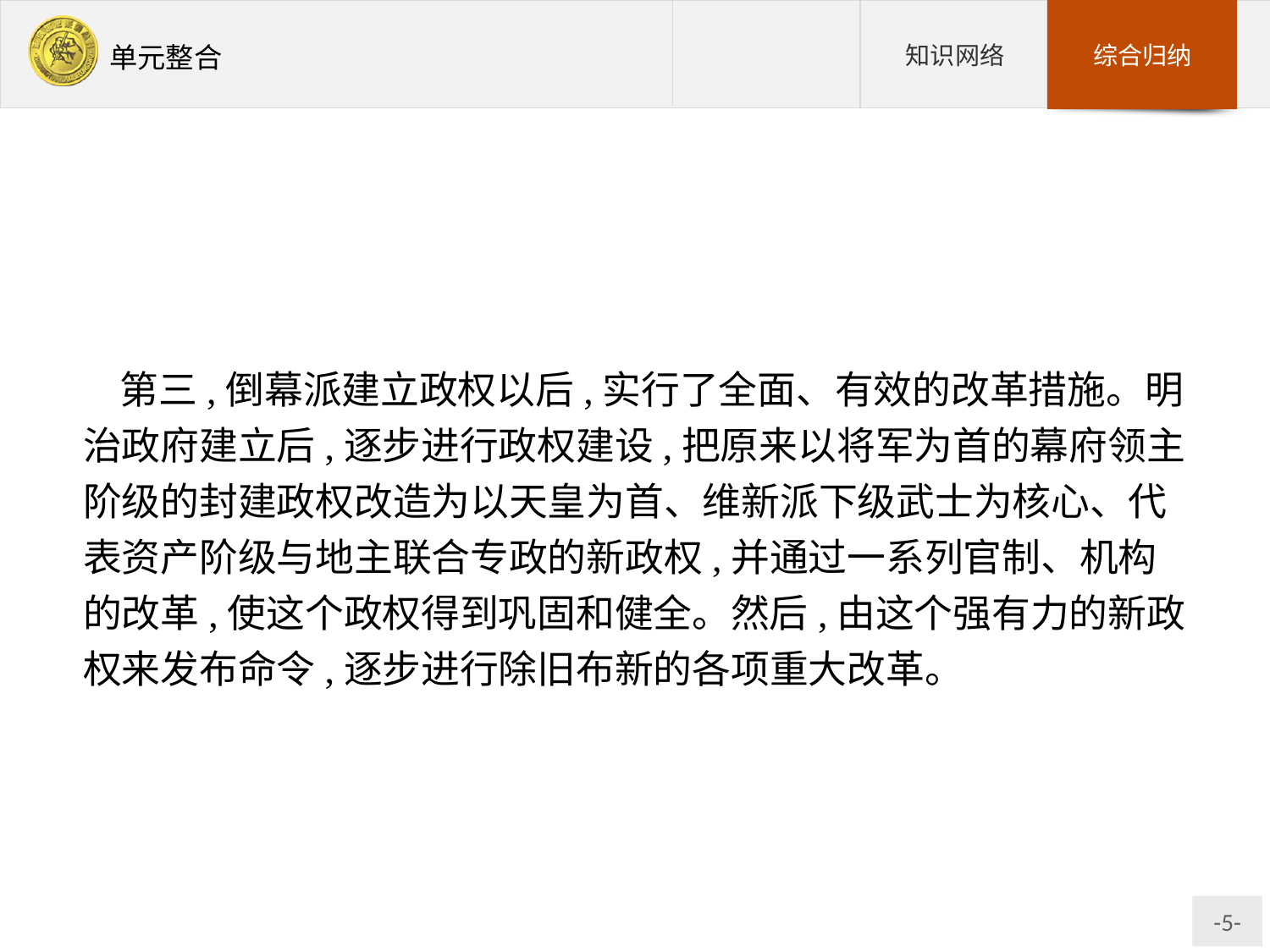

第三,倒幕派建立政权以后,实行了全面、有效的改革措施。明治政府建立后,逐步进行政权建设,把原来以将军为首的幕府领主阶级的封建政权改造为以天皇为首、维新派下级武士为核心、代表资产阶级与地主联合专政的新政权,并通过一系列官制、机构的改革,使这个政权得到巩固和健全。然后,由这个强有力的新政权来发布命令,逐步进行除旧布新的各项重大改革。